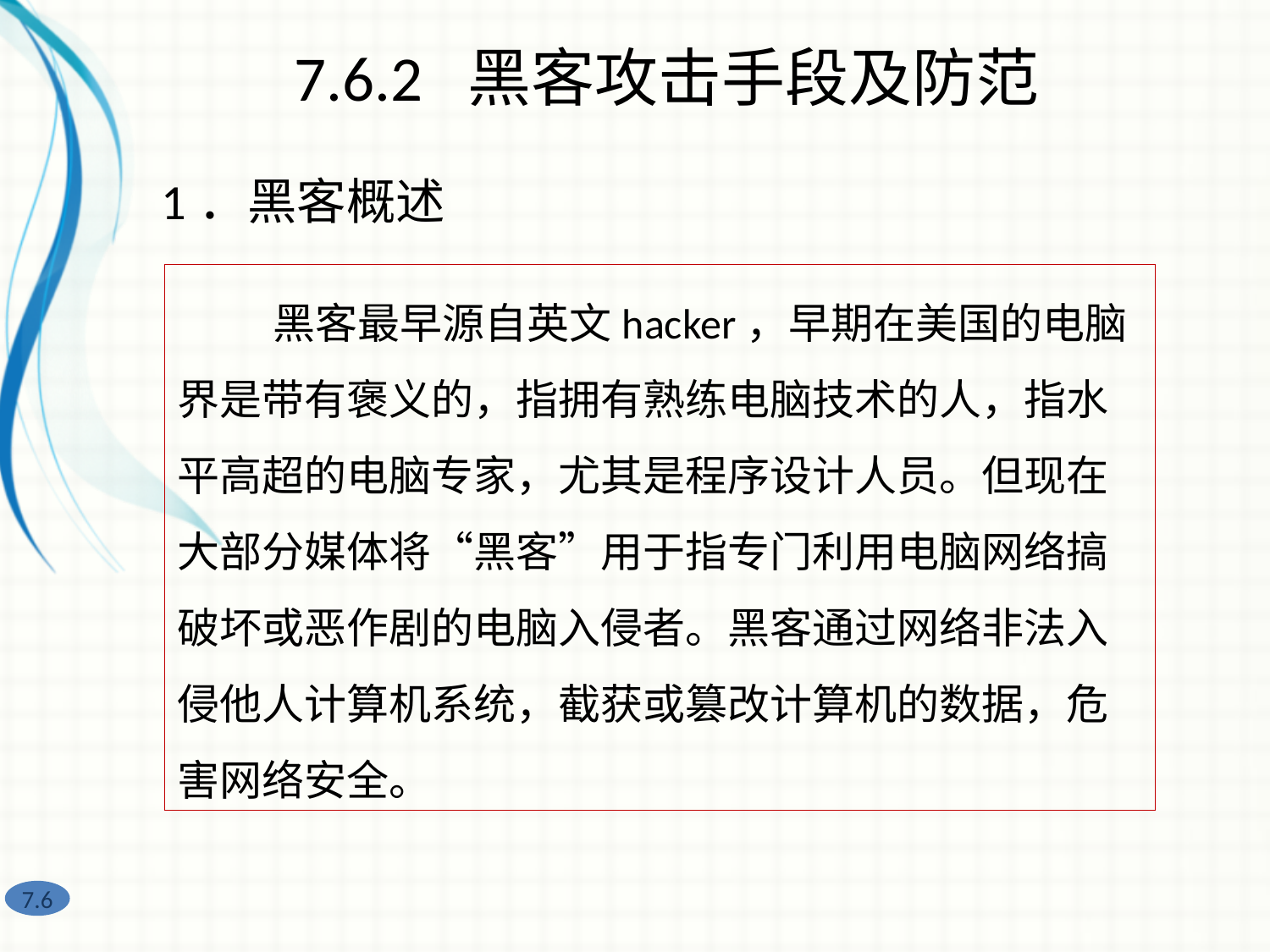

7.6.2  黑客攻击手段及防范
1．黑客概述
         黑客最早源自英文hacker，早期在美国的电脑界是带有褒义的，指拥有熟练电脑技术的人，指水平高超的电脑专家，尤其是程序设计人员。但现在大部分媒体将“黑客”用于指专门利用电脑网络搞破坏或恶作剧的电脑入侵者。黑客通过网络非法入侵他人计算机系统，截获或篡改计算机的数据，危害网络安全。